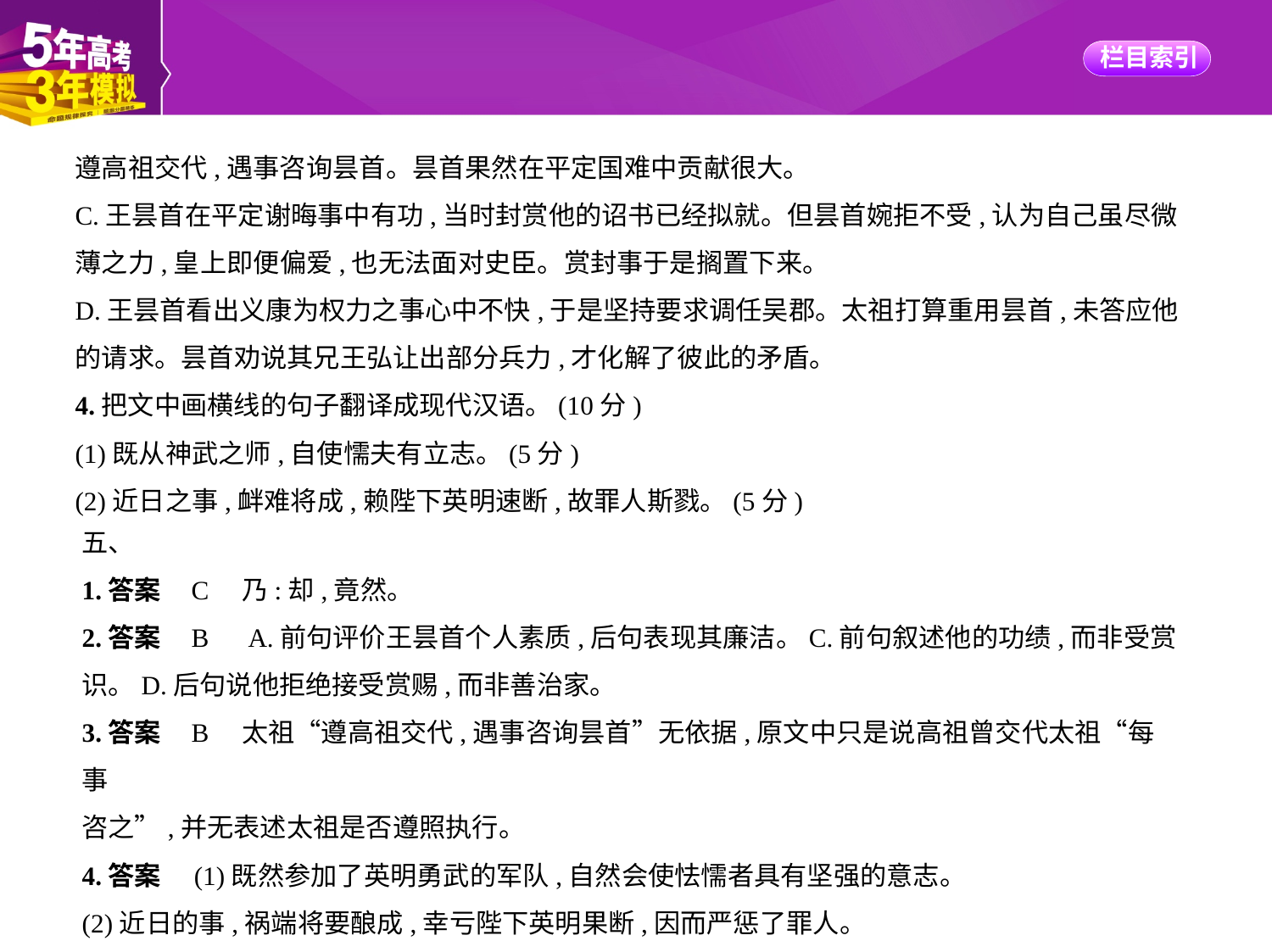

遵高祖交代,遇事咨询昙首。昙首果然在平定国难中贡献很大。
C.王昙首在平定谢晦事中有功,当时封赏他的诏书已经拟就。但昙首婉拒不受,认为自己虽尽微
薄之力,皇上即便偏爱,也无法面对史臣。赏封事于是搁置下来。
D.王昙首看出义康为权力之事心中不快,于是坚持要求调任吴郡。太祖打算重用昙首,未答应他
的请求。昙首劝说其兄王弘让出部分兵力,才化解了彼此的矛盾。
4.把文中画横线的句子翻译成现代汉语。(10分)
(1)既从神武之师,自使懦夫有立志。(5分)
(2)近日之事,衅难将成,赖陛下英明速断,故罪人斯戮。(5分)
五、
1.答案    C　乃:却,竟然。
2.答案    B　A.前句评价王昙首个人素质,后句表现其廉洁。C.前句叙述他的功绩,而非受赏
识。D.后句说他拒绝接受赏赐,而非善治家。
3.答案    B　太祖“遵高祖交代,遇事咨询昙首”无依据,原文中只是说高祖曾交代太祖“每事
咨之”,并无表述太祖是否遵照执行。
4.答案　(1)既然参加了英明勇武的军队,自然会使怯懦者具有坚强的意志。
(2)近日的事,祸端将要酿成,幸亏陛下英明果断,因而严惩了罪人。
解析　本题主要要求考生在理解句意的前提下准确翻译关键字词,并做到整句语意通顺流畅。